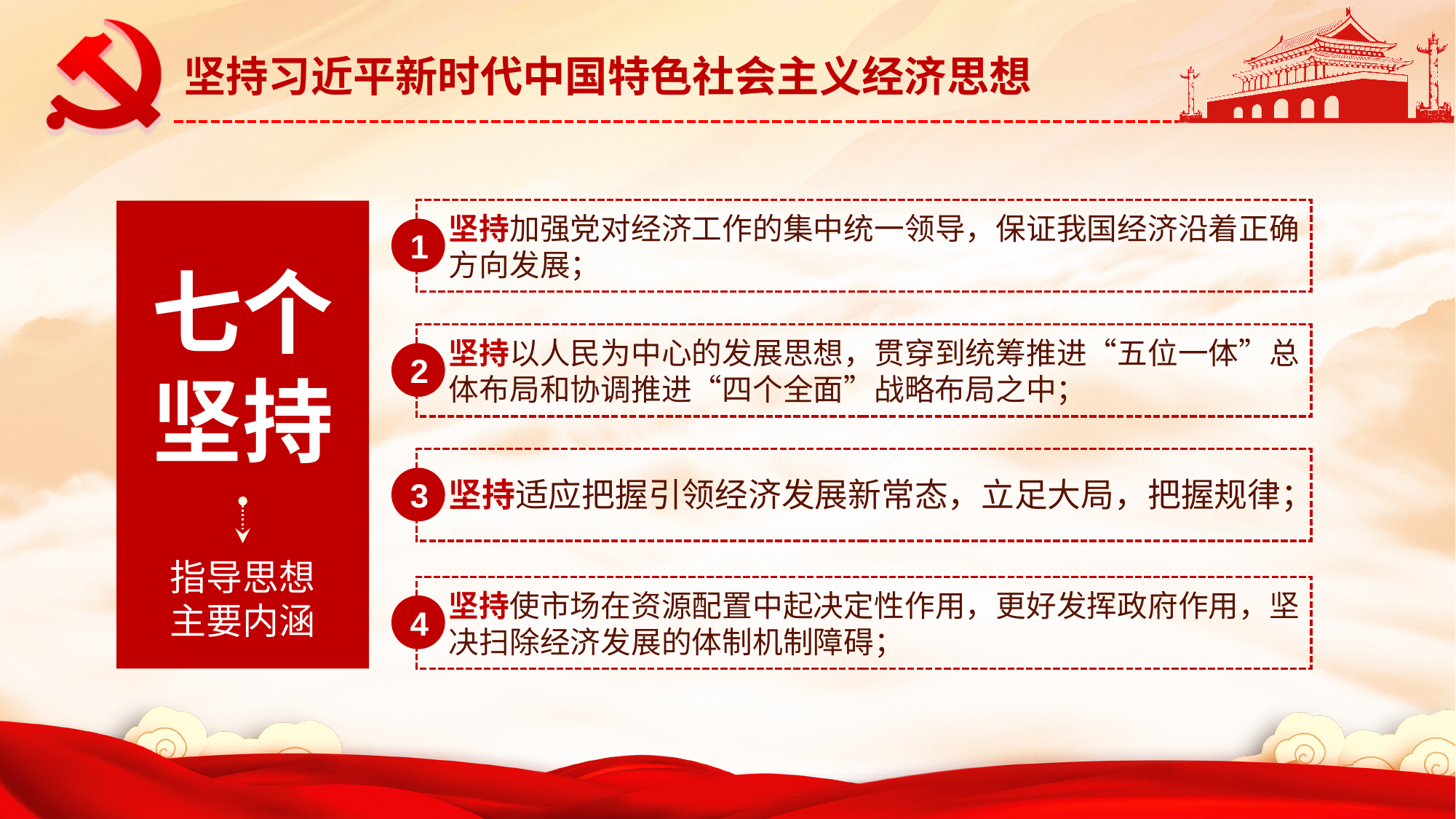

坚持加强党对经济工作的集中统一领导，保证我国经济沿着正确方向发展；
1

七个
坚持
指导思想
主要内涵

坚持以人民为中心的发展思想，贯穿到统筹推进“五位一体”总体布局和协调推进“四个全面”战略布局之中；
2

3
坚持适应把握引领经济发展新常态，立足大局，把握规律；

坚持使市场在资源配置中起决定性作用，更好发挥政府作用，坚决扫除经济发展的体制机制障碍；
4